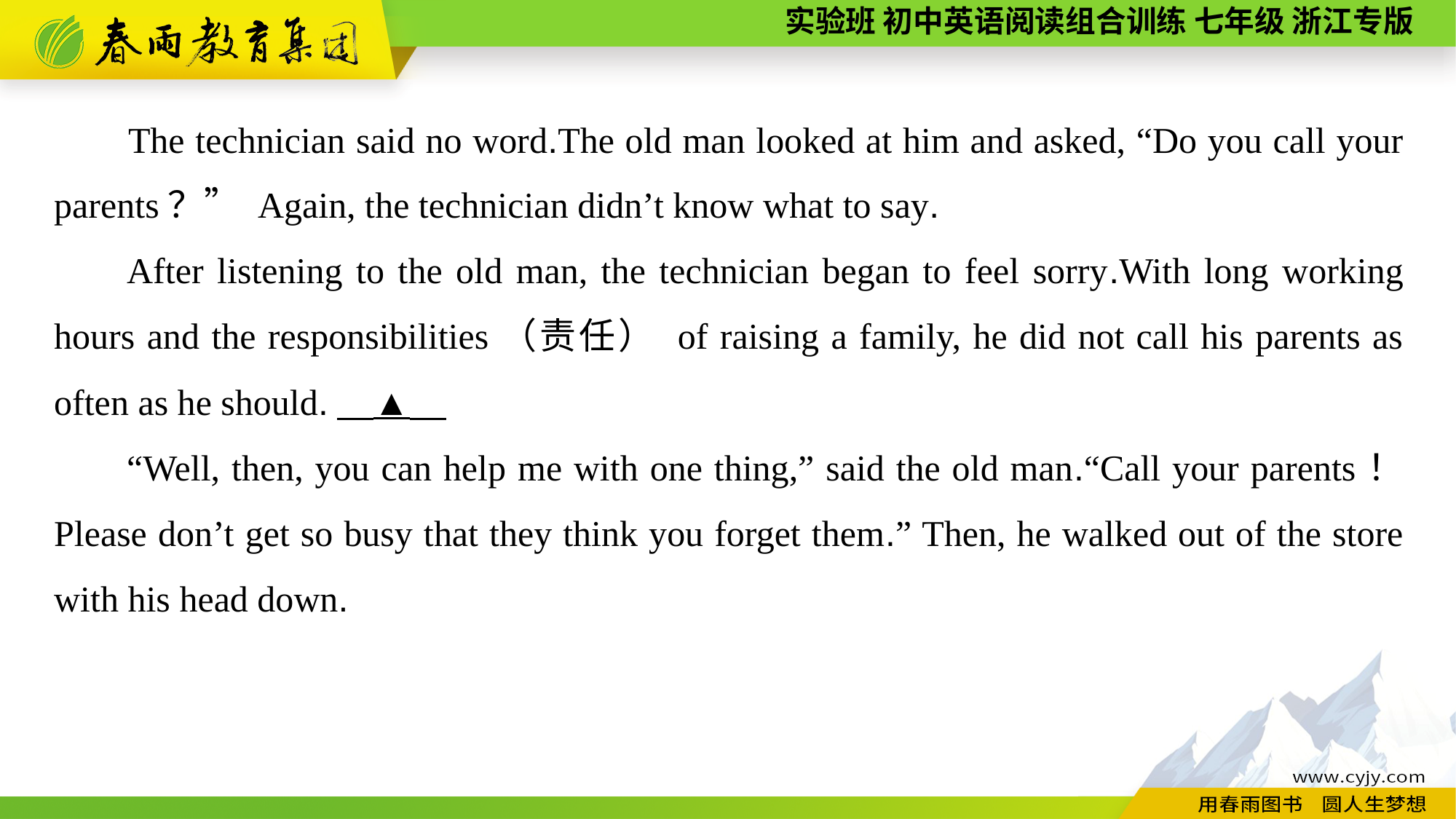

The technician said no word.The old man looked at him and asked, “Do you call your parents？” Again, the technician didn’t know what to say.
After listening to the old man, the technician began to feel sorry.With long working hours and the responsibilities（责任） of raising a family, he did not call his parents as often as he should.　▲
“Well, then, you can help me with one thing,” said the old man.“Call your parents！ Please don’t get so busy that they think you forget them.” Then, he walked out of the store with his head down.